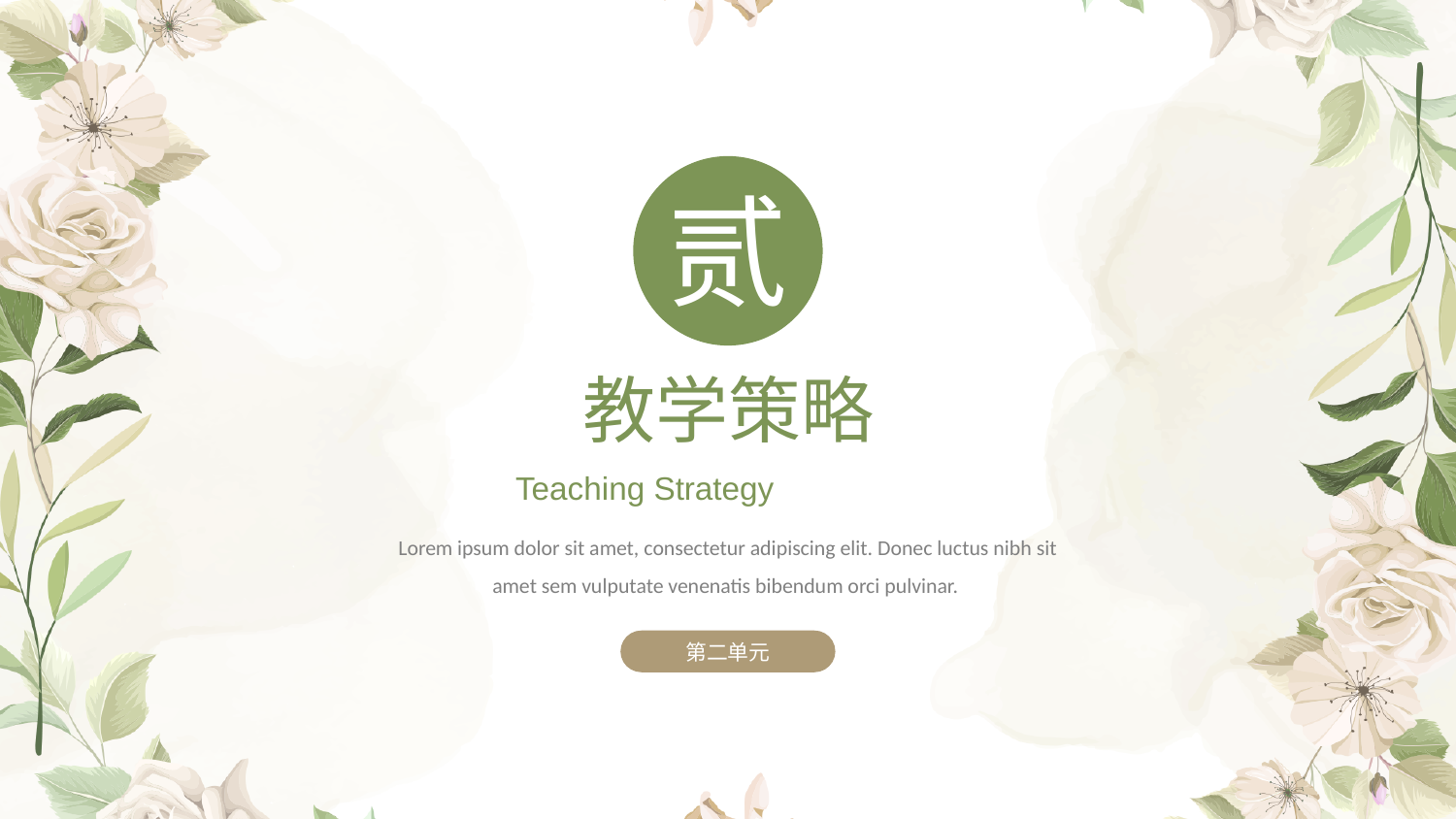

贰
教学策略
Teaching Strategy
Lorem ipsum dolor sit amet, consectetur adipiscing elit. Donec luctus nibh sit amet sem vulputate venenatis bibendum orci pulvinar.
第二单元